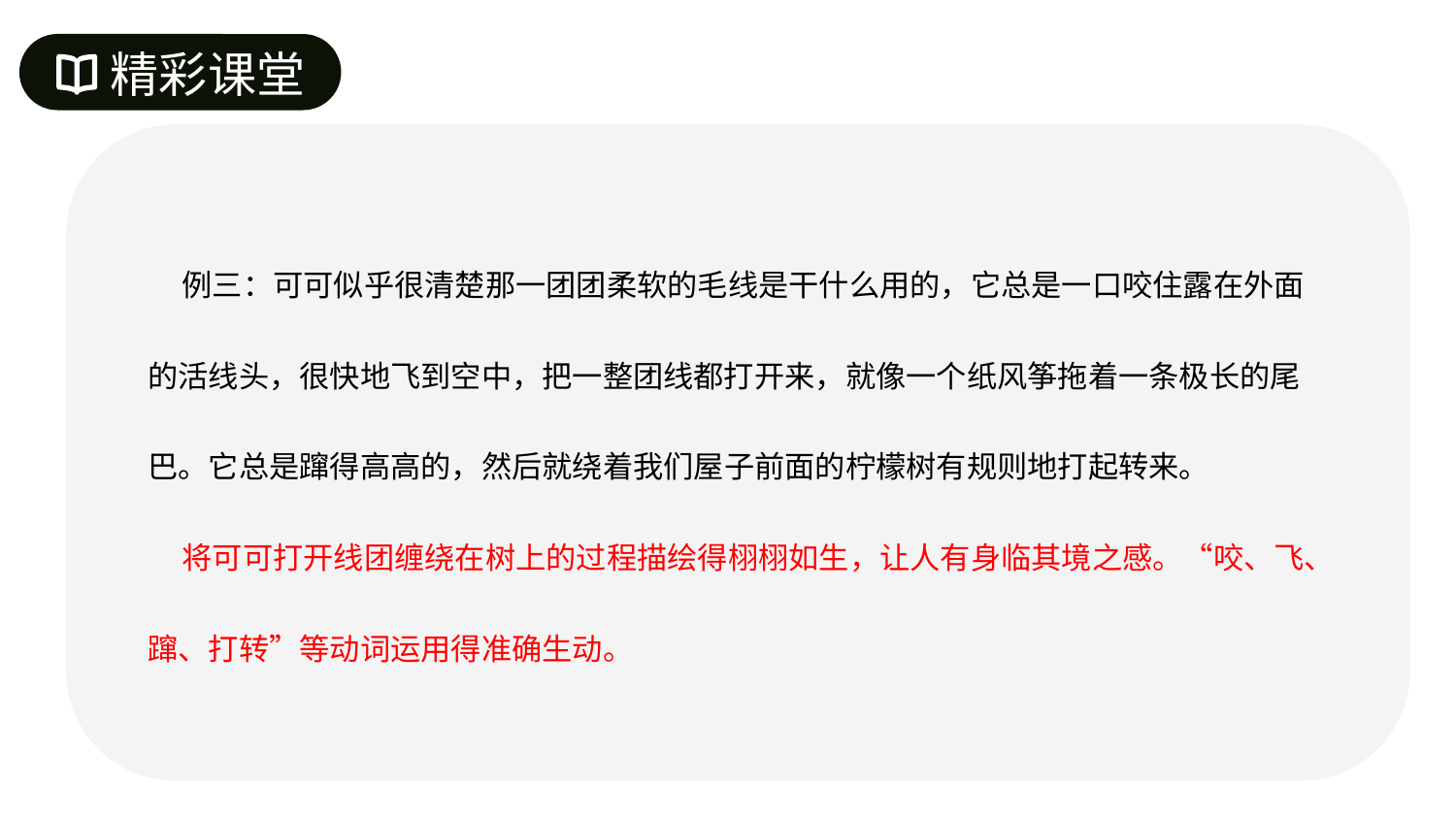

精彩课堂

    例三：可可似乎很清楚那一团团柔软的毛线是干什么用的，它总是一口咬住露在外面的活线头，很快地飞到空中，把一整团线都打开来，就像一个纸风筝拖着一条极长的尾巴。它总是蹿得高高的，然后就绕着我们屋子前面的柠檬树有规则地打起转来。
    将可可打开线团缠绕在树上的过程描绘得栩栩如生，让人有身临其境之感。“咬、飞、蹿、打转”等动词运用得准确生动。